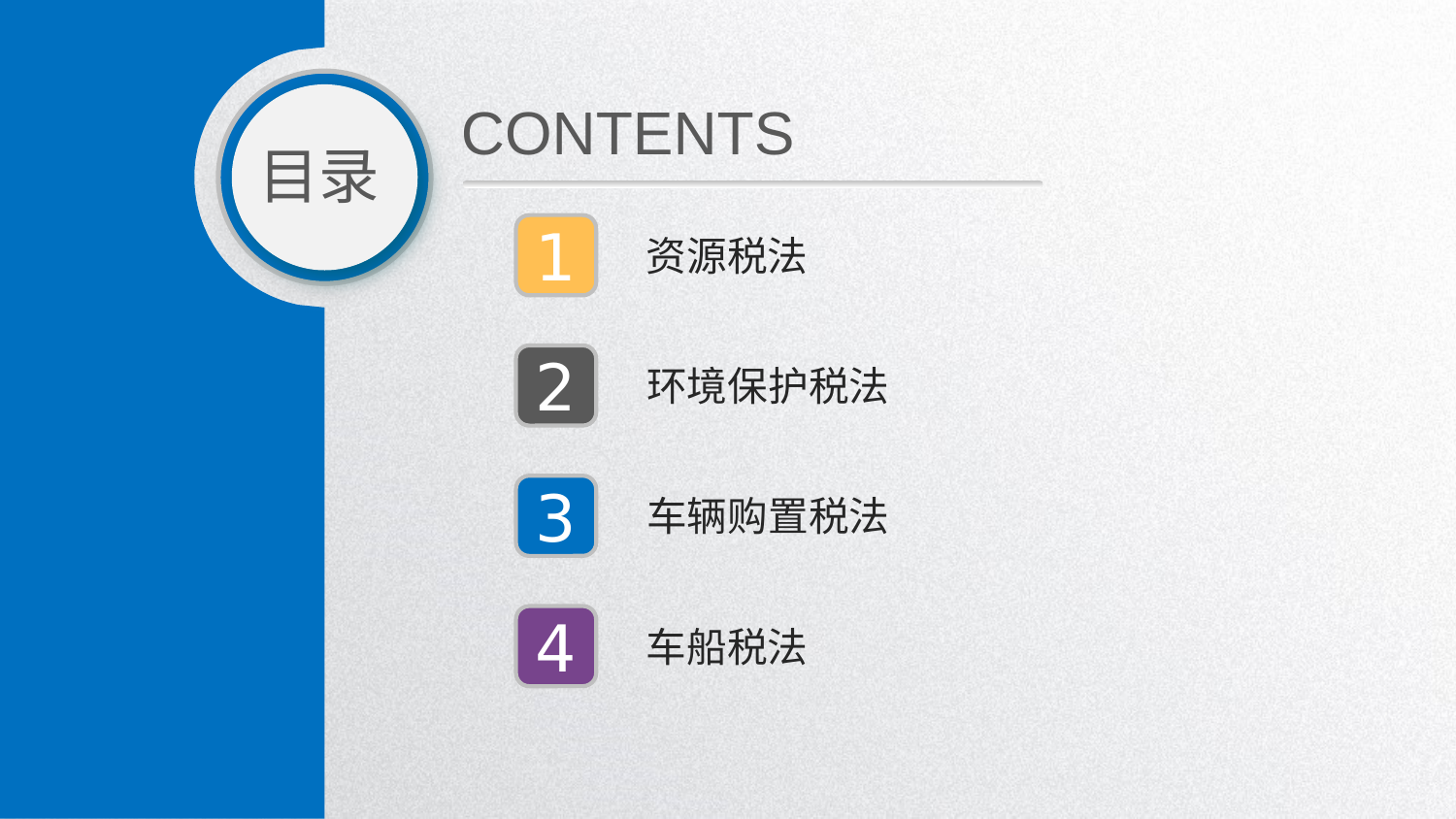

CONTENTS
目录

1
资源税法
2
环境保护税法
3
车辆购置税法
4
车船税法